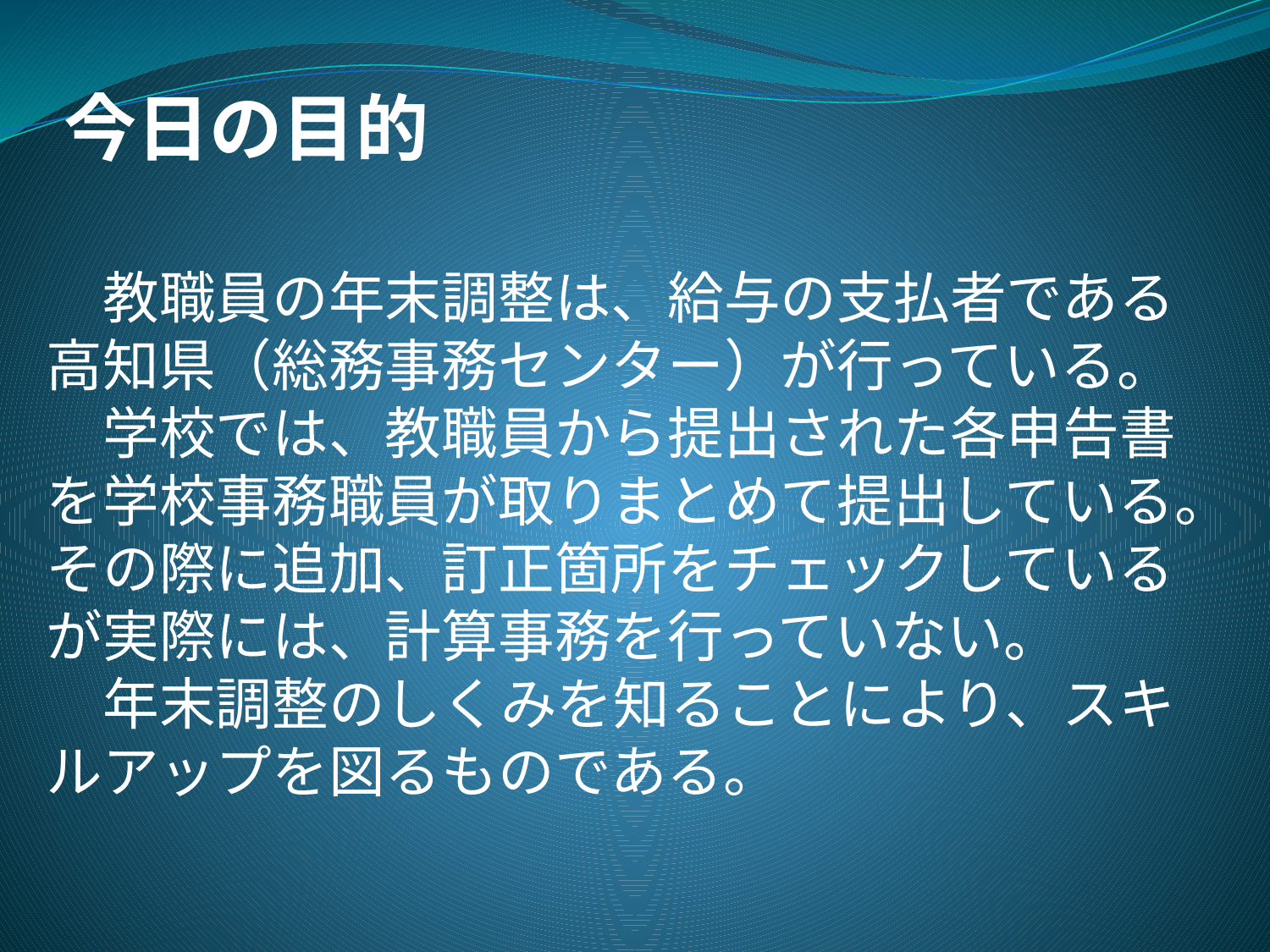

今日の目的
　教職員の年末調整は、給与の支払者である高知県（総務事務センター）が行っている。
　学校では、教職員から提出された各申告書を学校事務職員が取りまとめて提出している。その際に追加、訂正箇所をチェックしているが実際には、計算事務を行っていない。
　年末調整のしくみを知ることにより、スキルアップを図るものである。